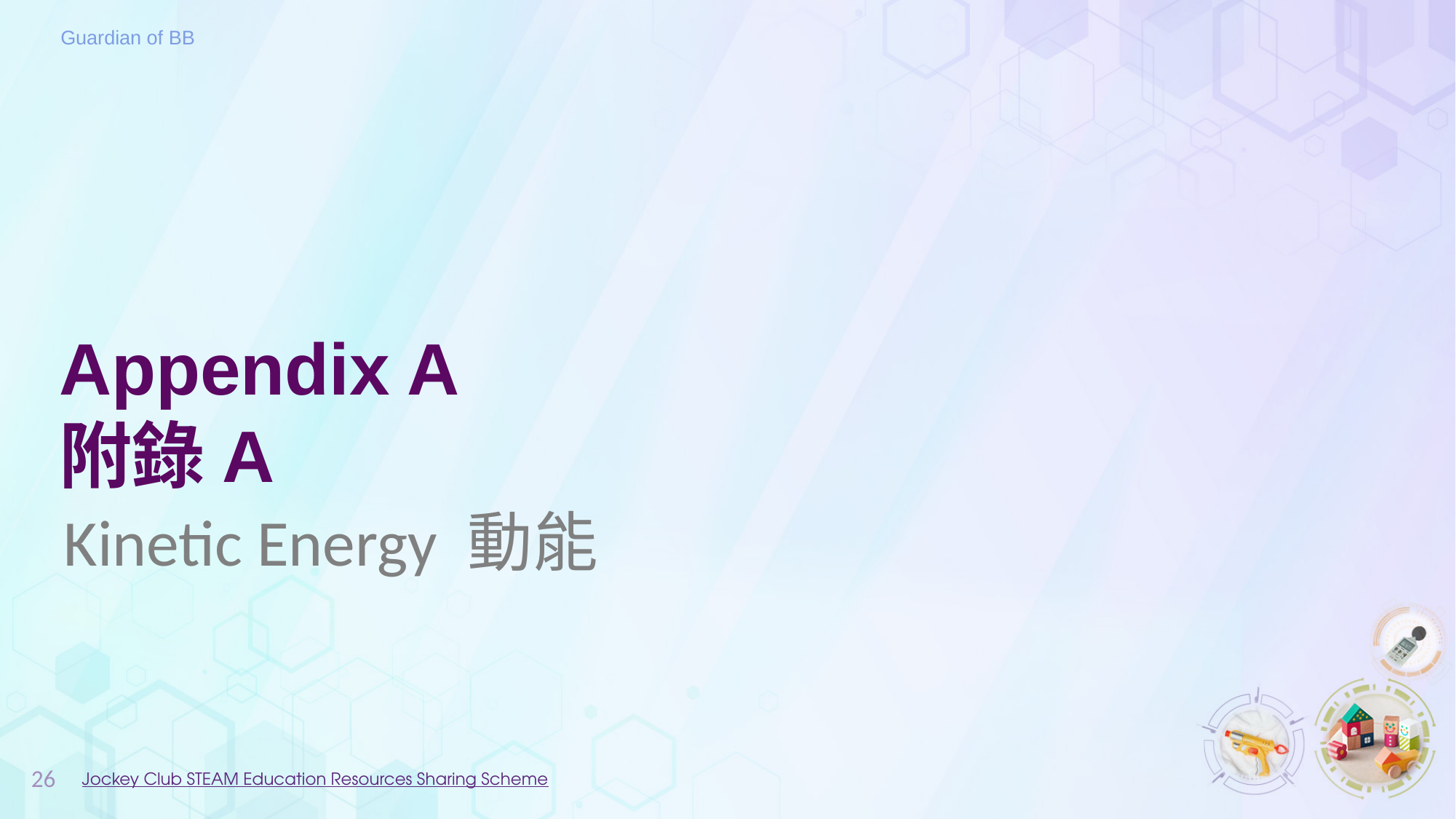

# Appendix A 附錄A
Kinetic Energy 動能
26